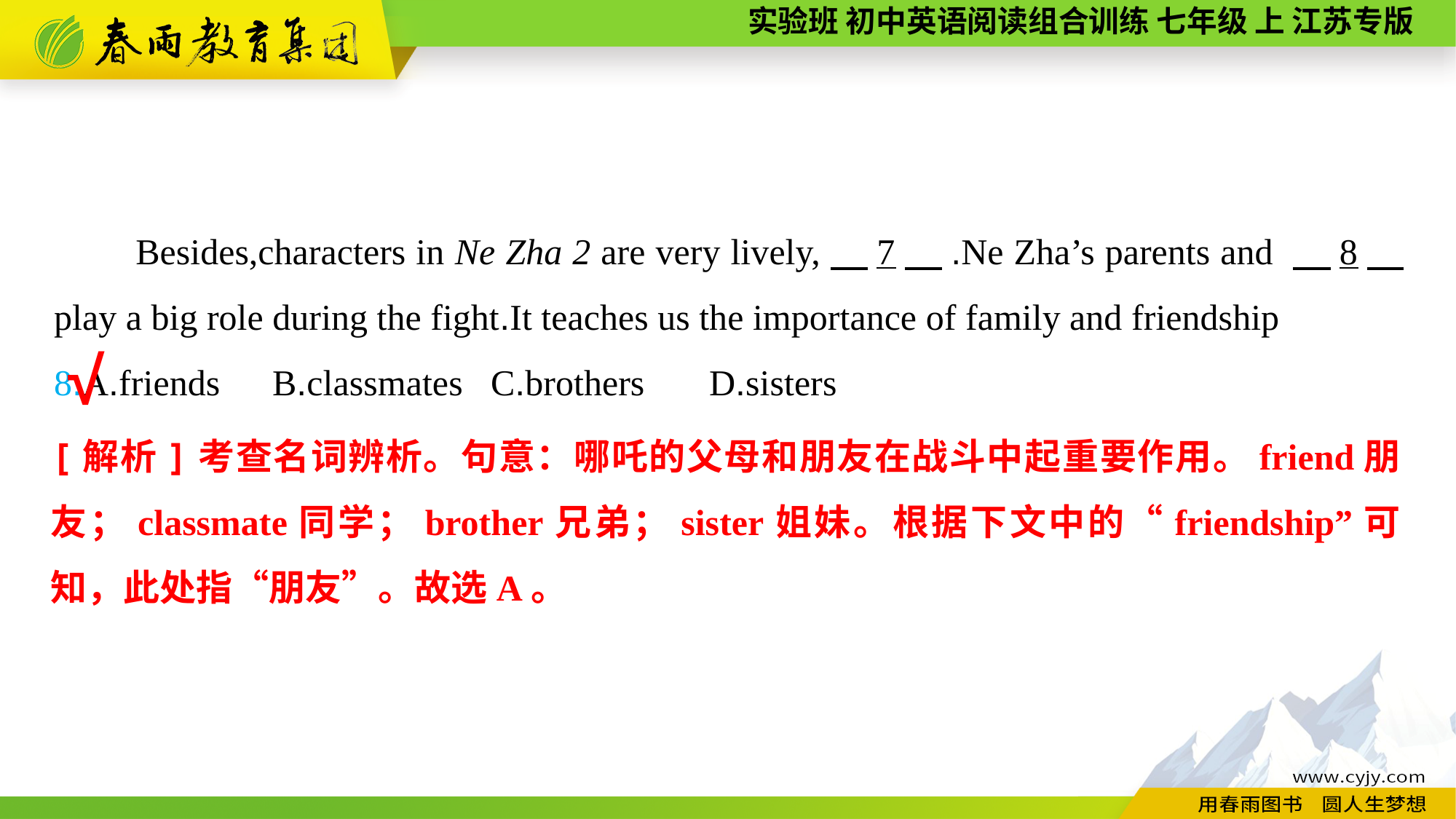

Besides,characters in Ne Zha 2 are very lively,　7　.Ne Zha’s parents and 　8　 play a big role during the fight.It teaches us the importance of family and friendship
8.A.friends	B.classmates	C.brothers	D.sisters
√
[解析]考查名词辨析。句意：哪吒的父母和朋友在战斗中起重要作用。friend朋友；classmate同学；brother兄弟；sister姐妹。根据下文中的“friendship”可知，此处指“朋友”。故选A。